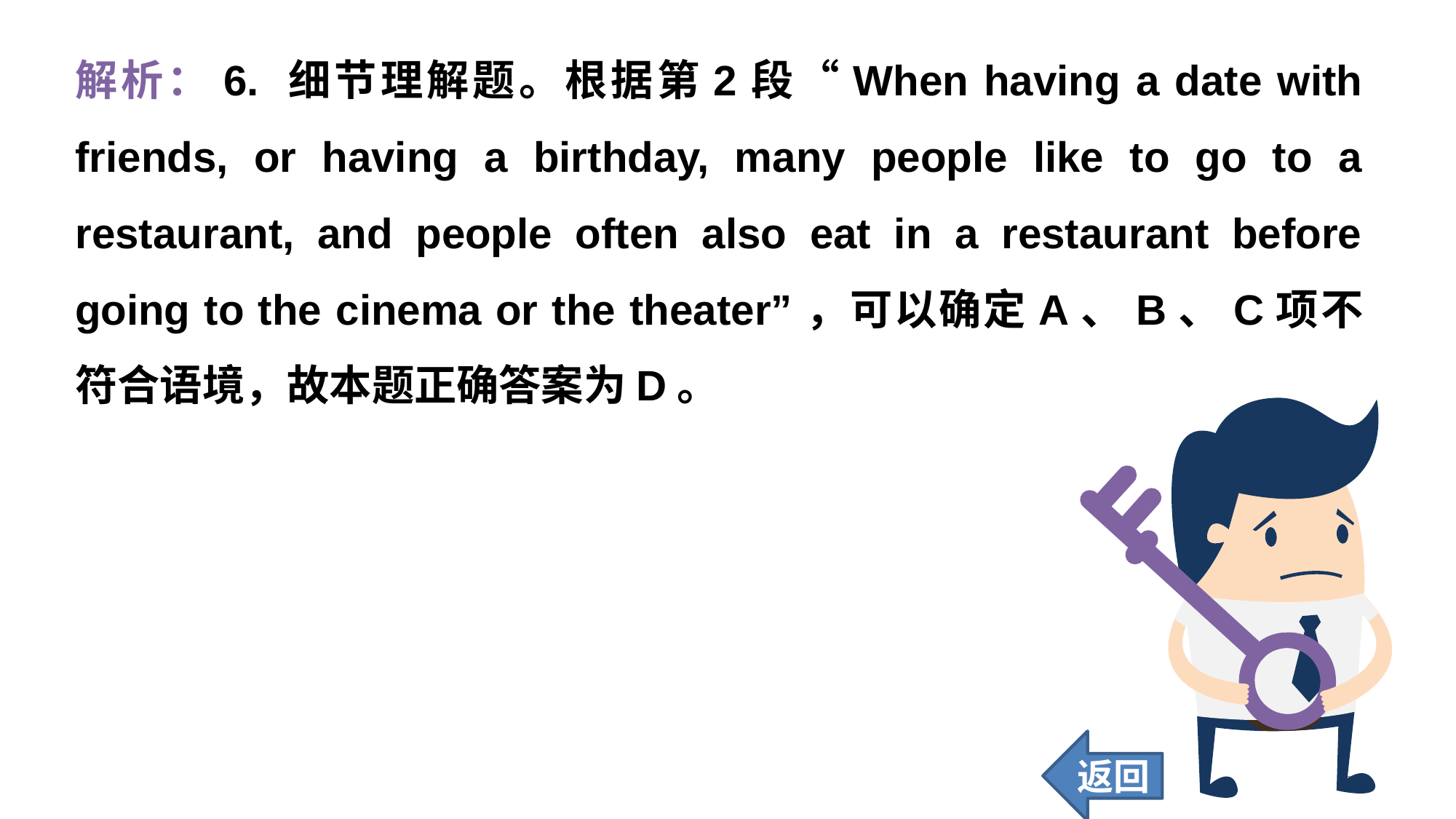

解析：6. 细节理解题。根据第2段“When having a date with friends, or having a birthday, many people like to go to a restaurant, and people often also eat in a restaurant before going to the cinema or the theater”，可以确定A、B、C项不符合语境，故本题正确答案为D。

返回
252